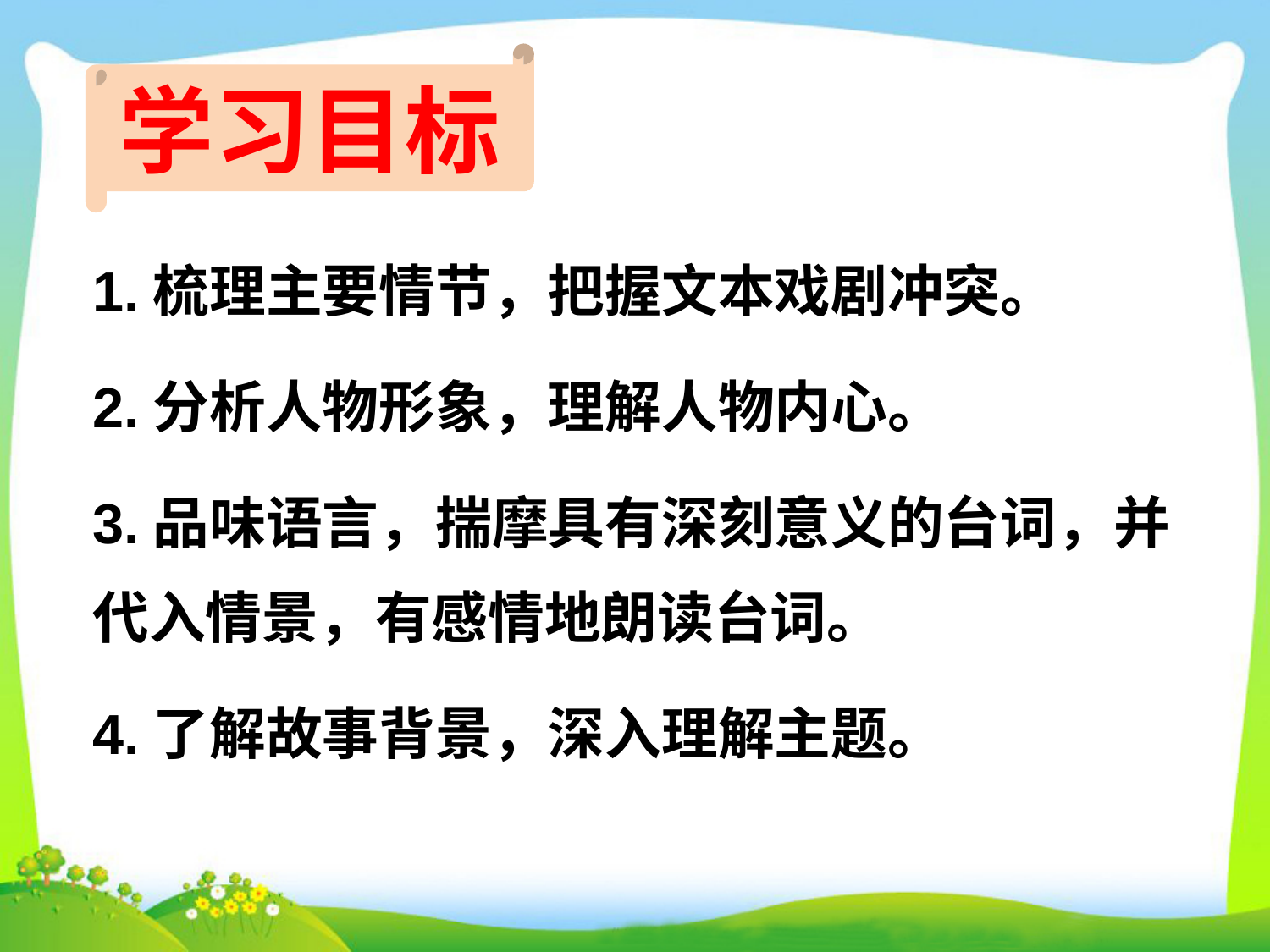

学习目标
1.梳理主要情节，把握文本戏剧冲突。
2.分析人物形象，理解人物内心。
3.品味语言，揣摩具有深刻意义的台词，并代入情景，有感情地朗读台词。
4.了解故事背景，深入理解主题。